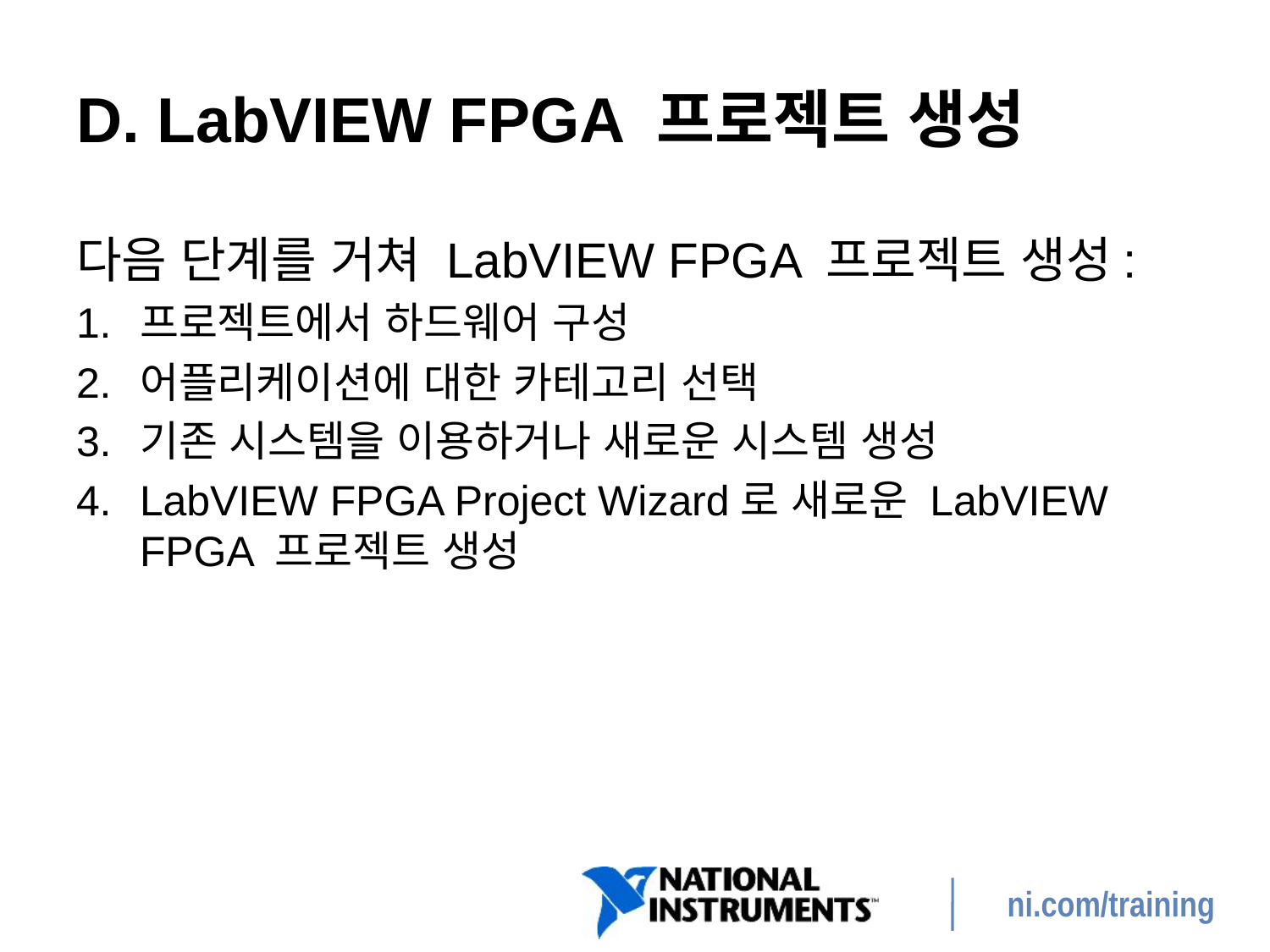

# D. LabVIEW FPGA 프로젝트 생성
다음 단계를 거쳐 LabVIEW FPGA 프로젝트 생성:
프로젝트에서 하드웨어 구성
어플리케이션에 대한 카테고리 선택
기존 시스템을 이용하거나 새로운 시스템 생성
LabVIEW FPGA Project Wizard로 새로운 LabVIEW FPGA 프로젝트 생성